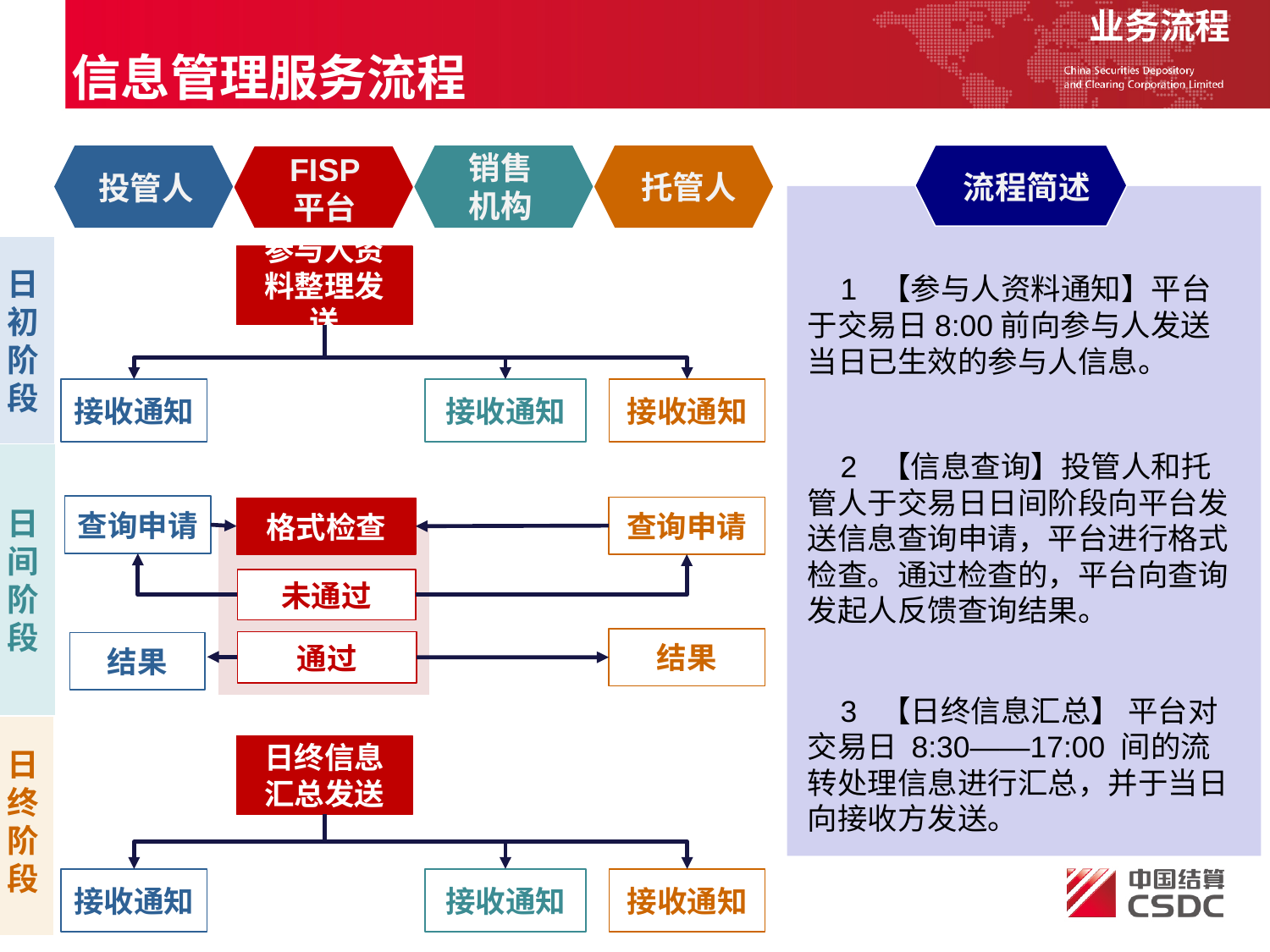

业务流程
信息管理服务流程

流程简述

销售
机构

投管人

托管人

FISP
平台

日初阶段
参与人资料整理发送
接收通知
接收通知
接收通知
    1  【参与人资料通知】平台于交易日8:00前向参与人发送当日已生效的参与人信息。
    2  【信息查询】投管人和托管人于交易日日间阶段向平台发送信息查询申请，平台进行格式检查。通过检查的，平台向查询发起人反馈查询结果。
日间阶段
查询申请
查询申请
格式检查

未通过
通过
结果
结果
    3  【日终信息汇总】 平台对交易日 8:30——17:00 间的流转处理信息进行汇总，并于当日向接收方发送。
日终阶段
日终信息
汇总发送
接收通知
接收通知
接收通知